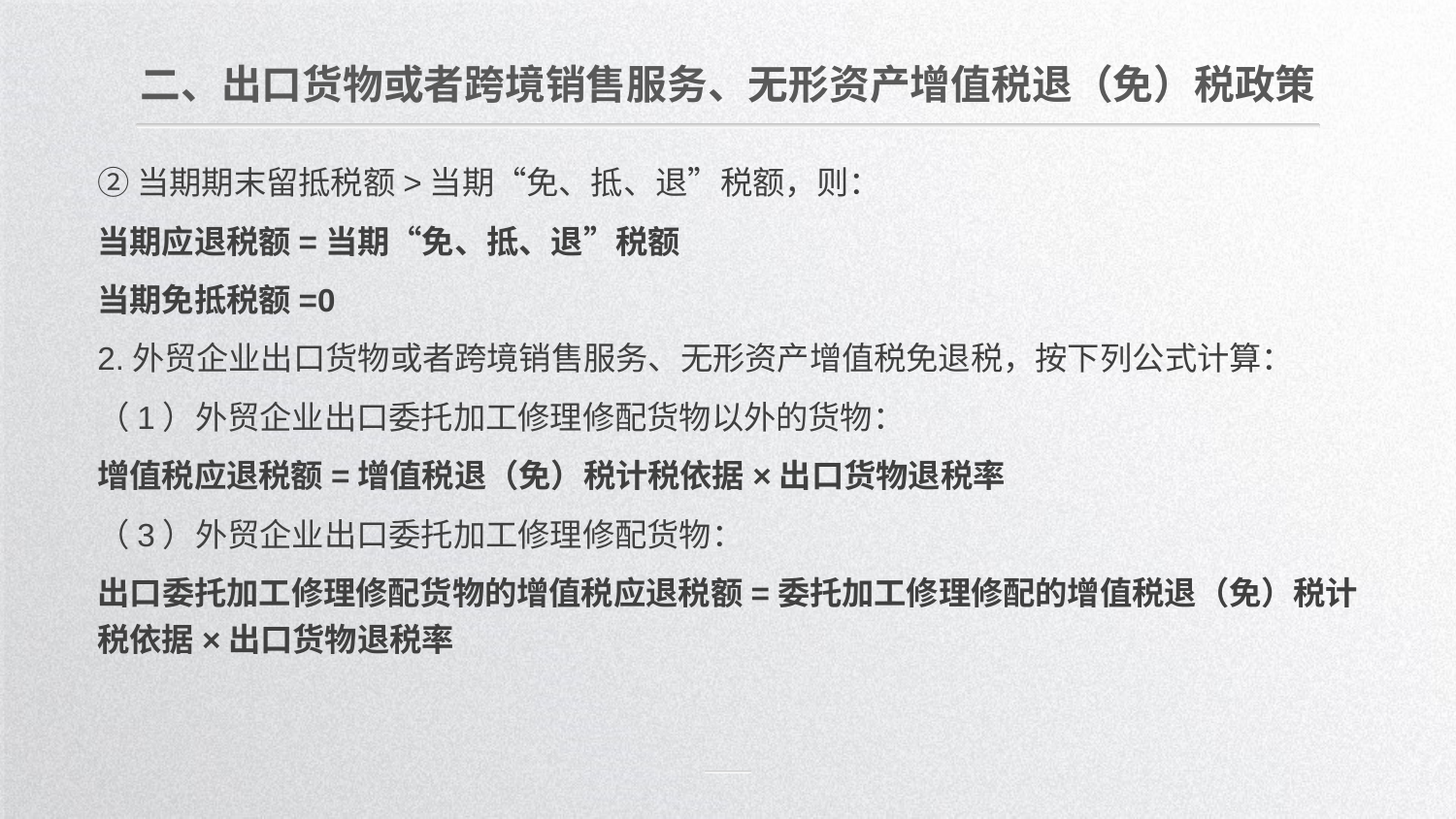

二、出口货物或者跨境销售服务、无形资产增值税退（免）税政策
②当期期末留抵税额>当期“免、抵、退”税额，则：
当期应退税额=当期“免、抵、退”税额
当期免抵税额=0
2.外贸企业出口货物或者跨境销售服务、无形资产增值税免退税，按下列公式计算：
（1）外贸企业出口委托加工修理修配货物以外的货物：
增值税应退税额=增值税退（免）税计税依据×出口货物退税率
（3）外贸企业出口委托加工修理修配货物：
出口委托加工修理修配货物的增值税应退税额=委托加工修理修配的增值税退（免）税计税依据×出口货物退税率